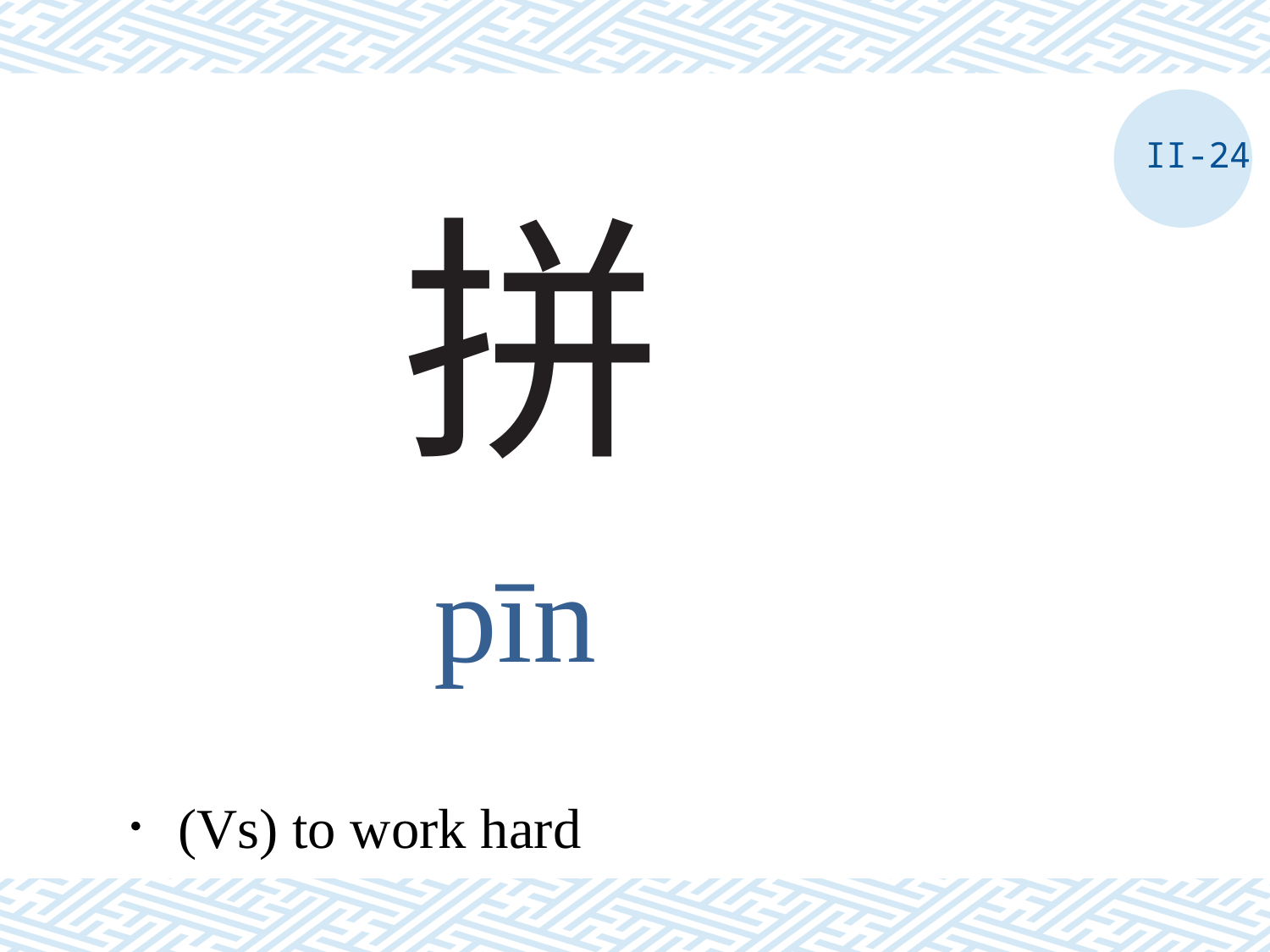

II-24

# 拼
pīn
．(Vs) to work hard